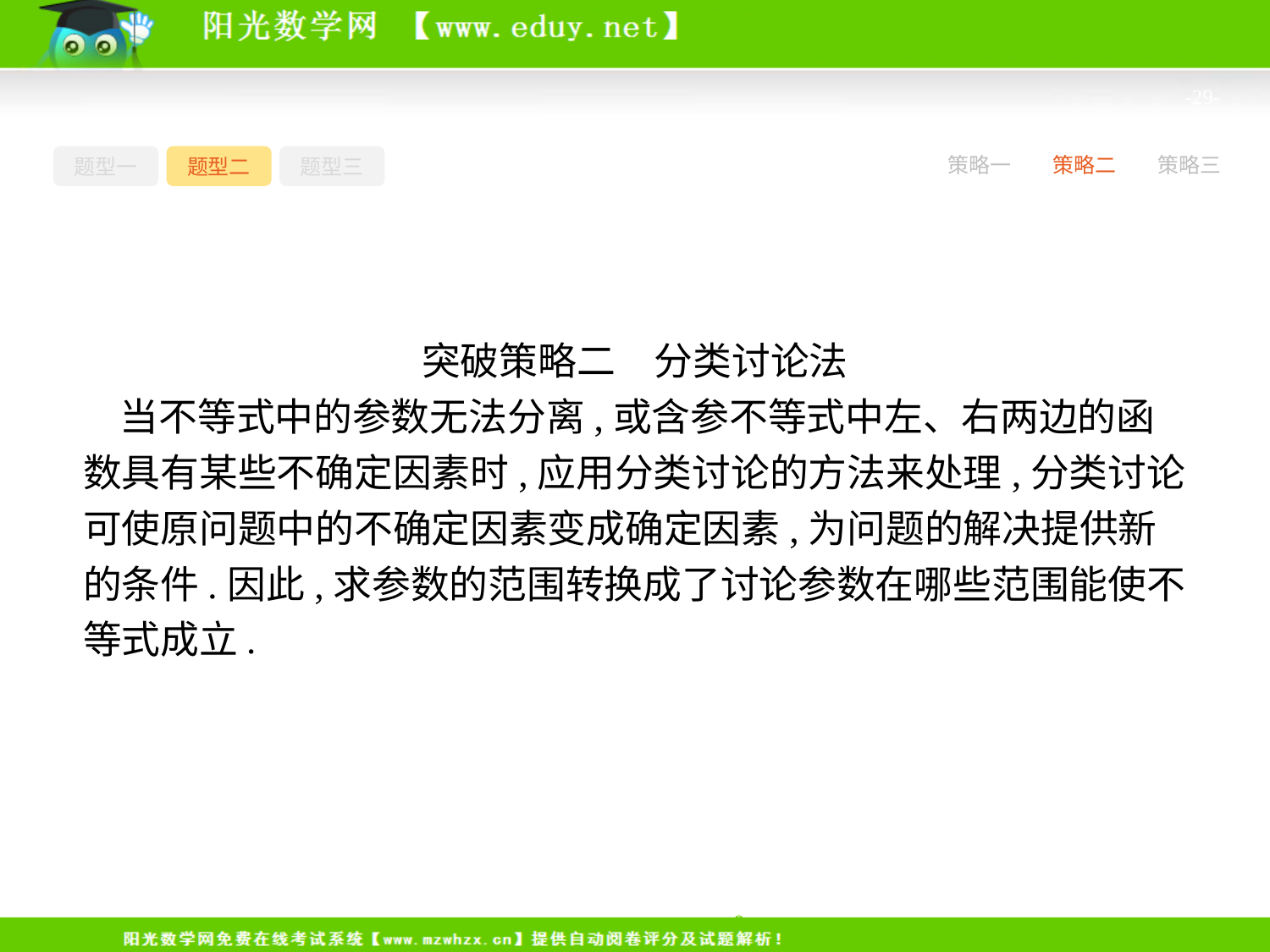

-29-
题型一
题型二
题型三
策略一
策略二
策略三
突破策略二　分类讨论法
当不等式中的参数无法分离,或含参不等式中左、右两边的函数具有某些不确定因素时,应用分类讨论的方法来处理,分类讨论可使原问题中的不确定因素变成确定因素,为问题的解决提供新的条件.因此,求参数的范围转换成了讨论参数在哪些范围能使不等式成立.